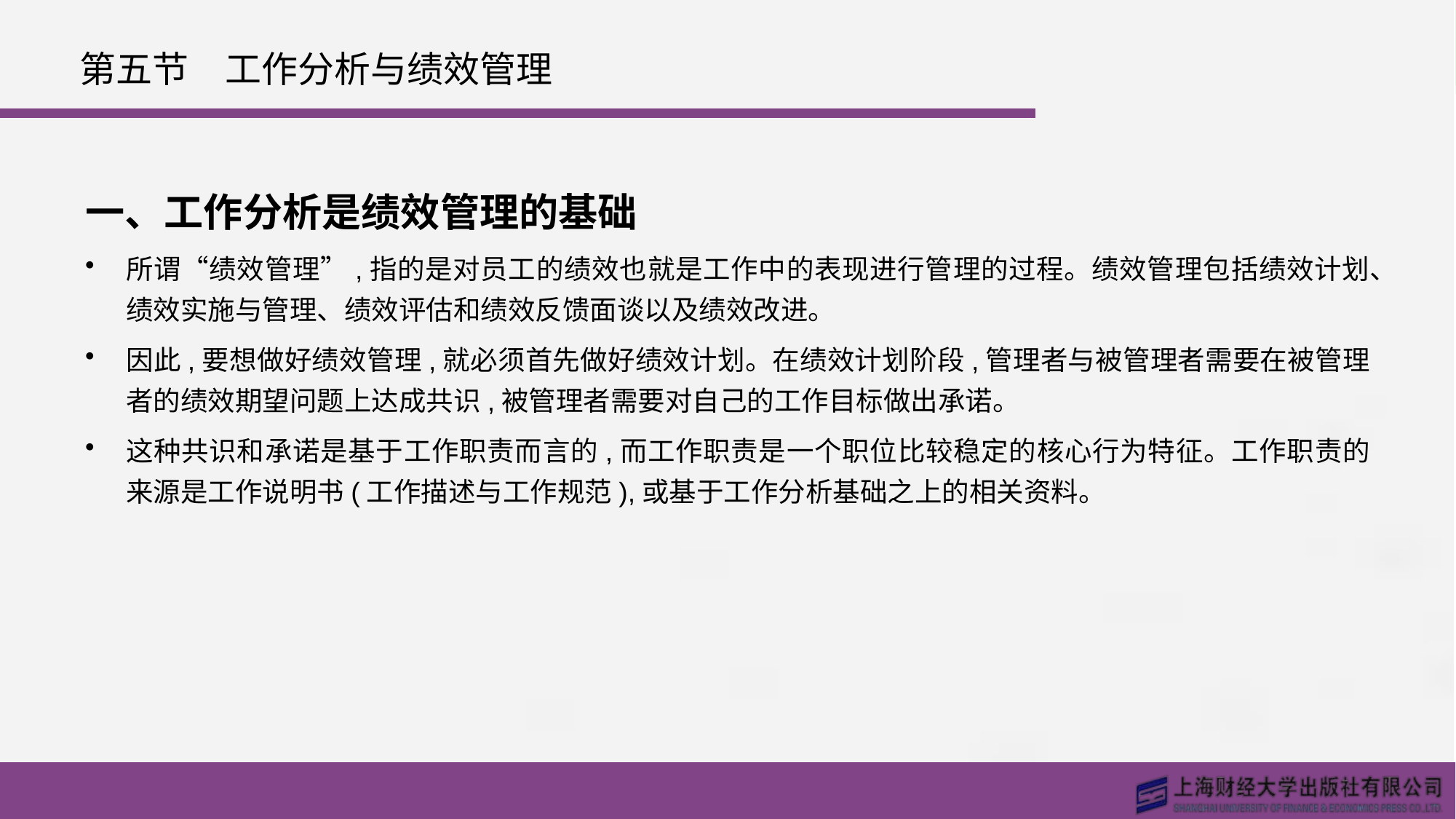

# 第五节　工作分析与绩效管理
一、工作分析是绩效管理的基础
所谓“绩效管理”,指的是对员工的绩效也就是工作中的表现进行管理的过程。绩效管理包括绩效计划、绩效实施与管理、绩效评估和绩效反馈面谈以及绩效改进。
因此,要想做好绩效管理,就必须首先做好绩效计划。在绩效计划阶段,管理者与被管理者需要在被管理者的绩效期望问题上达成共识,被管理者需要对自己的工作目标做出承诺。
这种共识和承诺是基于工作职责而言的,而工作职责是一个职位比较稳定的核心行为特征。工作职责的来源是工作说明书(工作描述与工作规范),或基于工作分析基础之上的相关资料。